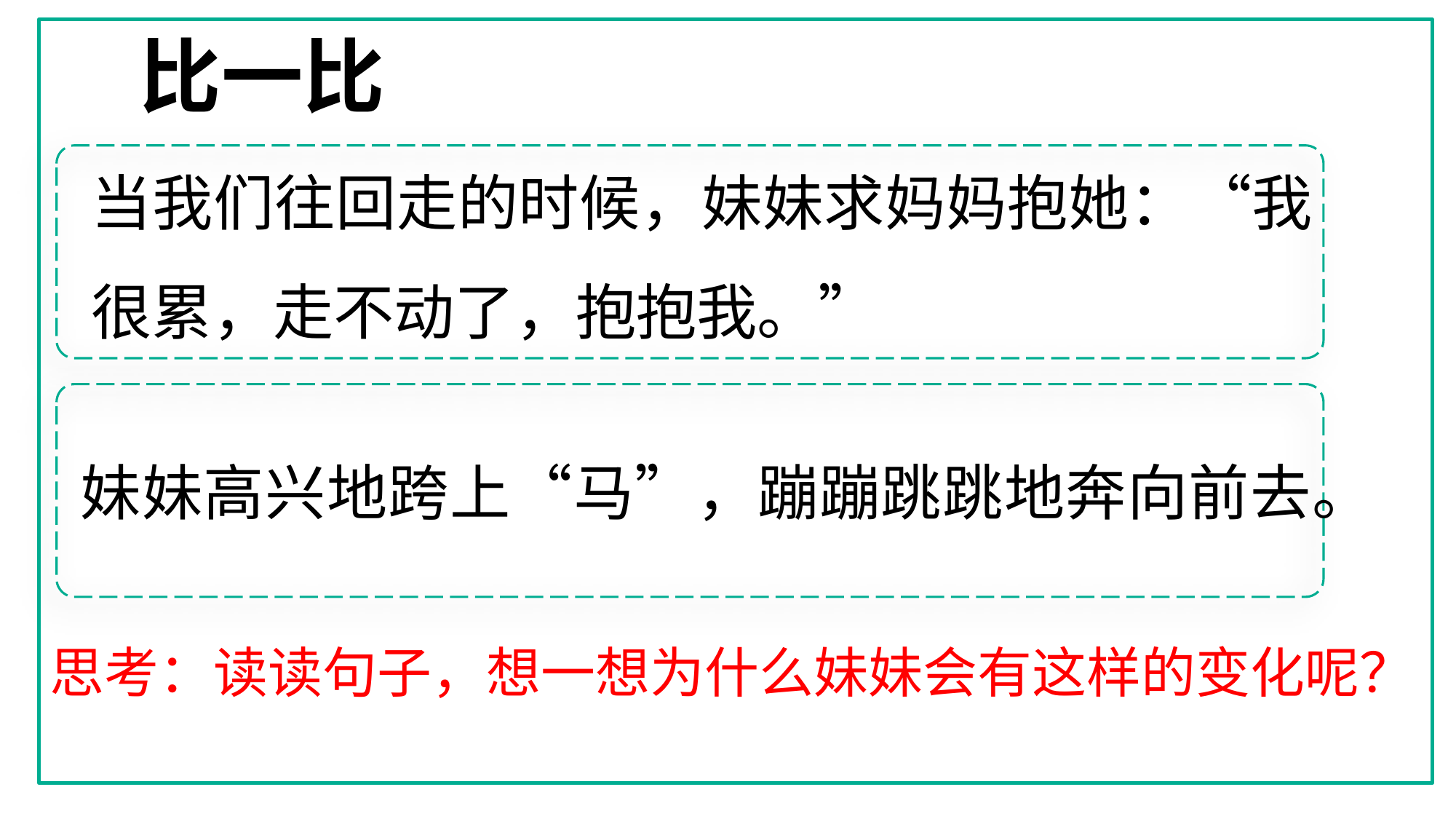

比一比
当我们往回走的时候，妹妹求妈妈抱她：“我很累，走不动了，抱抱我。”

妹妹高兴地跨上“马”，蹦蹦跳跳地奔向前去。
思考：读读句子，想一想为什么妹妹会有这样的变化呢？